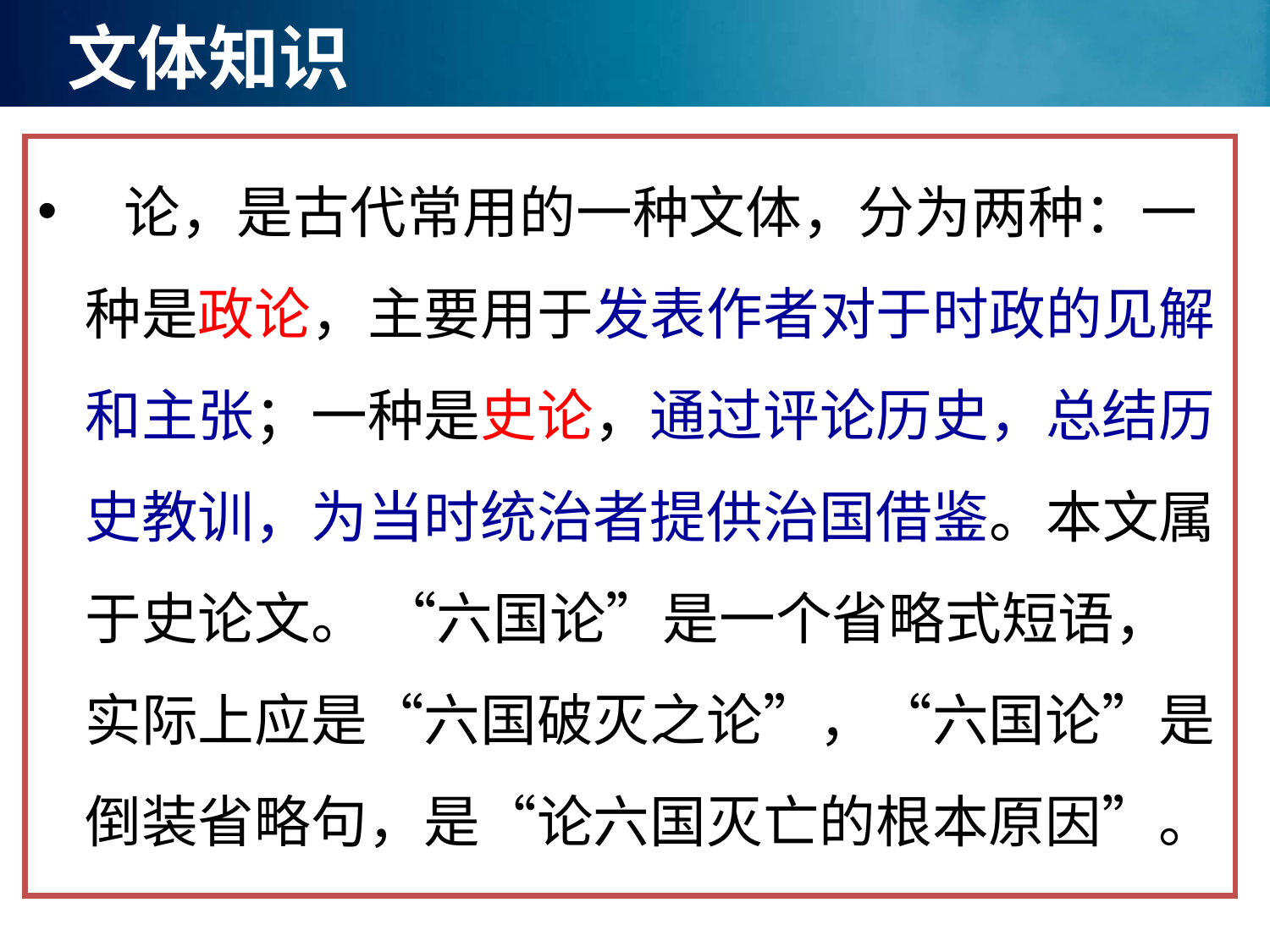

# 文体知识
  论，是古代常用的一种文体，分为两种：一种是政论，主要用于发表作者对于时政的见解和主张；一种是史论，通过评论历史，总结历史教训，为当时统治者提供治国借鉴。本文属于史论文。 “六国论”是一个省略式短语，实际上应是“六国破灭之论”，“六国论”是倒装省略句，是“论六国灭亡的根本原因”。